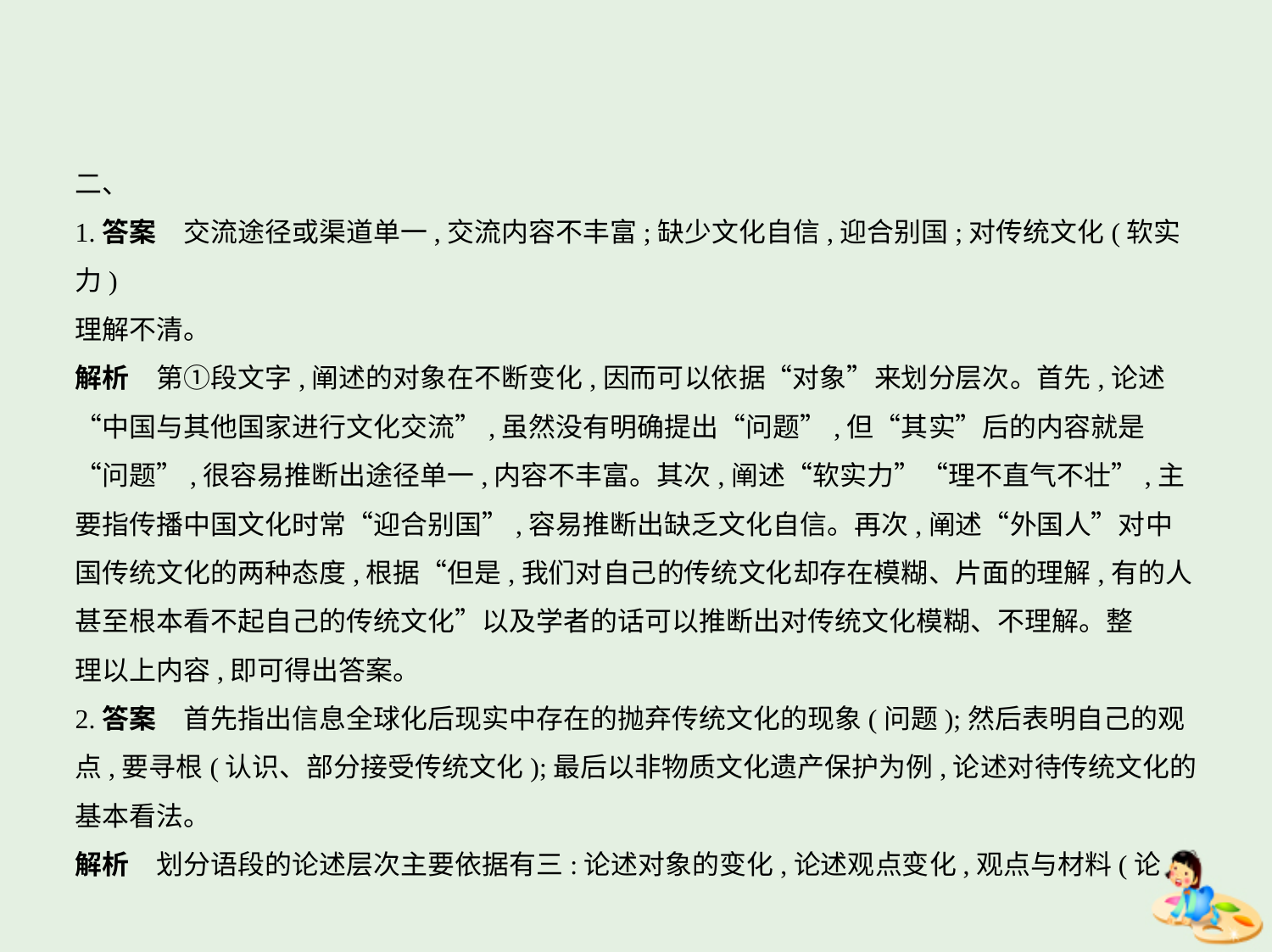

二、
1.答案　交流途径或渠道单一,交流内容不丰富;缺少文化自信,迎合别国;对传统文化(软实力)
理解不清。
解析　第①段文字,阐述的对象在不断变化,因而可以依据“对象”来划分层次。首先,论述
“中国与其他国家进行文化交流”,虽然没有明确提出“问题”,但“其实”后的内容就是
“问题”,很容易推断出途径单一,内容不丰富。其次,阐述“软实力”“理不直气不壮”,主
要指传播中国文化时常“迎合别国”,容易推断出缺乏文化自信。再次,阐述“外国人”对中
国传统文化的两种态度,根据“但是,我们对自己的传统文化却存在模糊、片面的理解,有的人
甚至根本看不起自己的传统文化”以及学者的话可以推断出对传统文化模糊、不理解。整
理以上内容,即可得出答案。
2.答案　首先指出信息全球化后现实中存在的抛弃传统文化的现象(问题);然后表明自己的观
点,要寻根(认识、部分接受传统文化);最后以非物质文化遗产保护为例,论述对待传统文化的
基本看法。
解析　划分语段的论述层次主要依据有三:论述对象的变化,论述观点变化,观点与材料(论